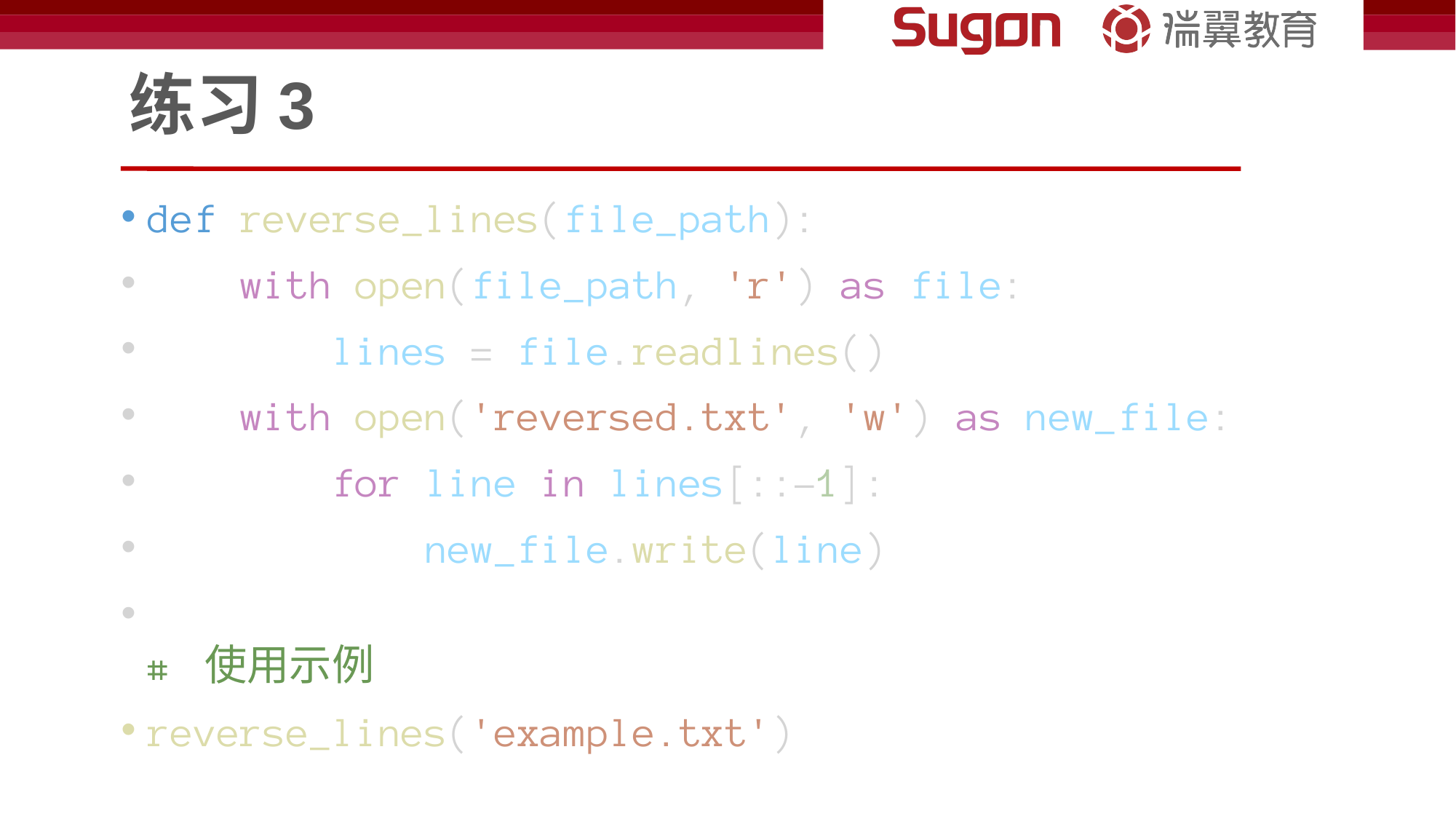

# 练习3
def reverse_lines(file_path):
    with open(file_path, 'r') as file:
        lines = file.readlines()
    with open('reversed.txt', 'w') as new_file:
        for line in lines[::-1]:
            new_file.write(line)
# 使用示例
reverse_lines('example.txt')